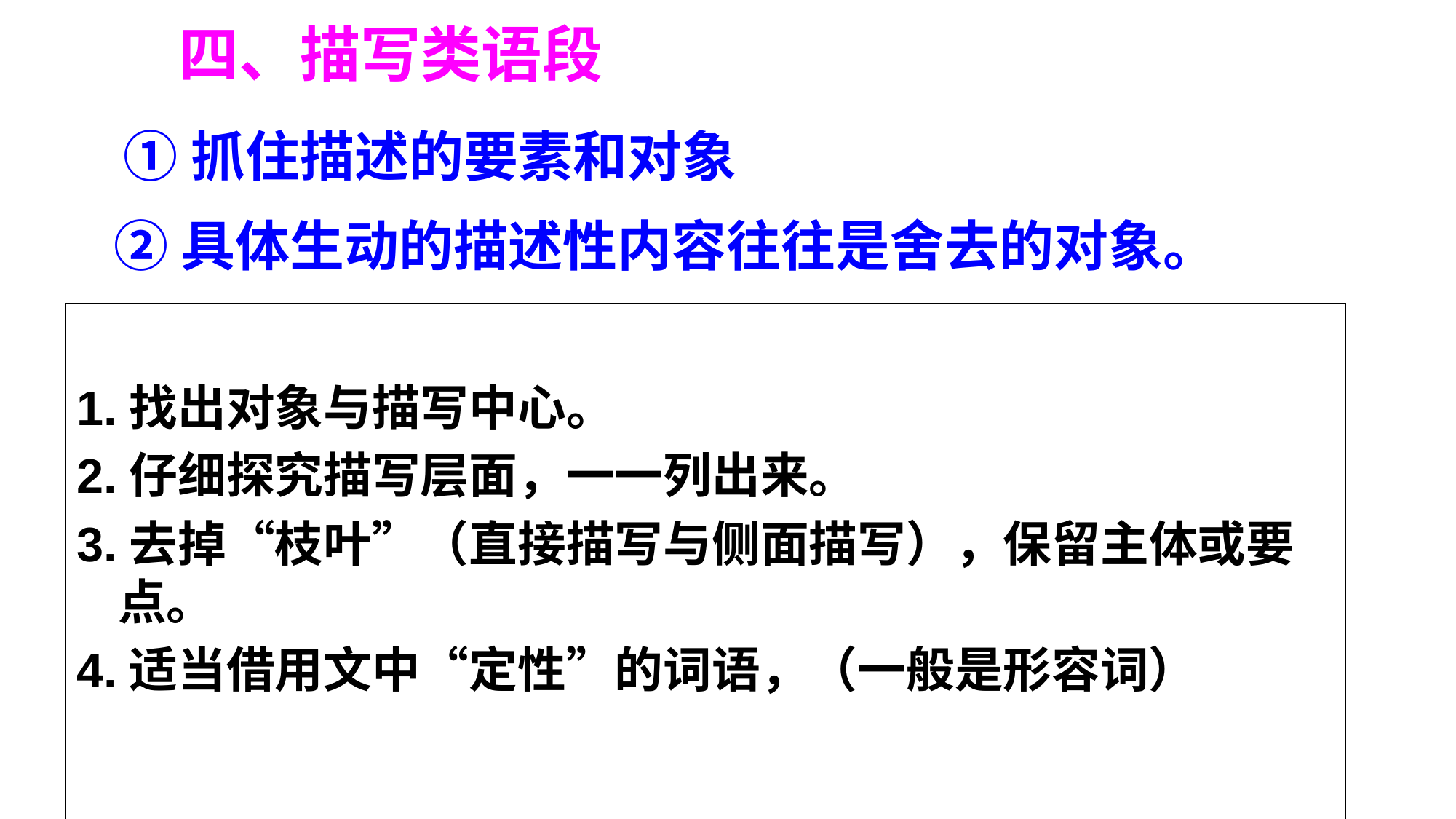

四、描写类语段
①抓住描述的要素和对象
②具体生动的描述性内容往往是舍去的对象。

1.找出对象与描写中心。
2.仔细探究描写层面，一一列出来。
3.去掉“枝叶”（直接描写与侧面描写），保留主体或要点。
4.适当借用文中“定性”的词语，（一般是形容词）